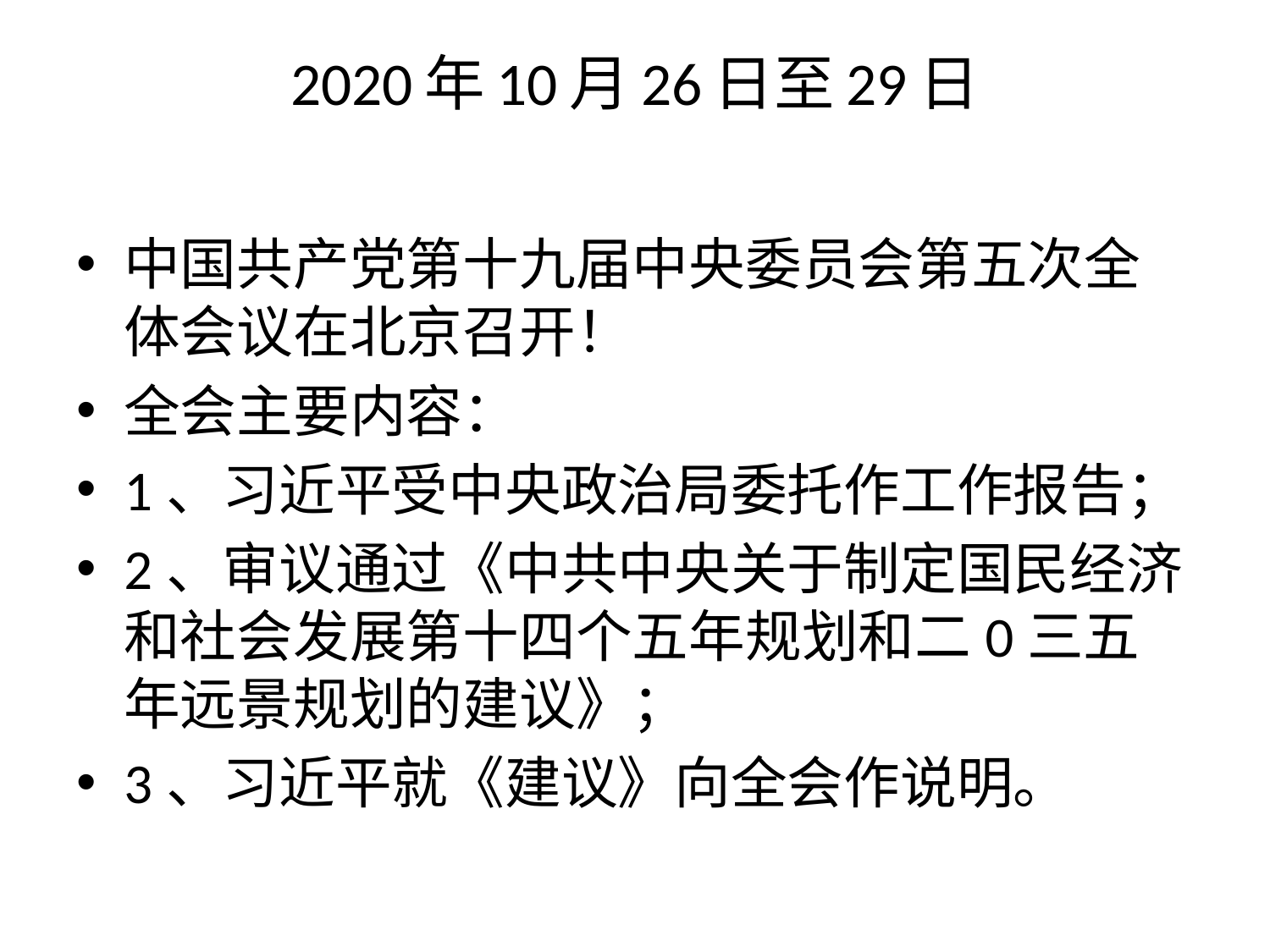

# 2020年10月26日至29日
中国共产党第十九届中央委员会第五次全体会议在北京召开！
全会主要内容：
1、习近平受中央政治局委托作工作报告；
2、审议通过《中共中央关于制定国民经济和社会发展第十四个五年规划和二0三五年远景规划的建议》；
3、习近平就《建议》向全会作说明。